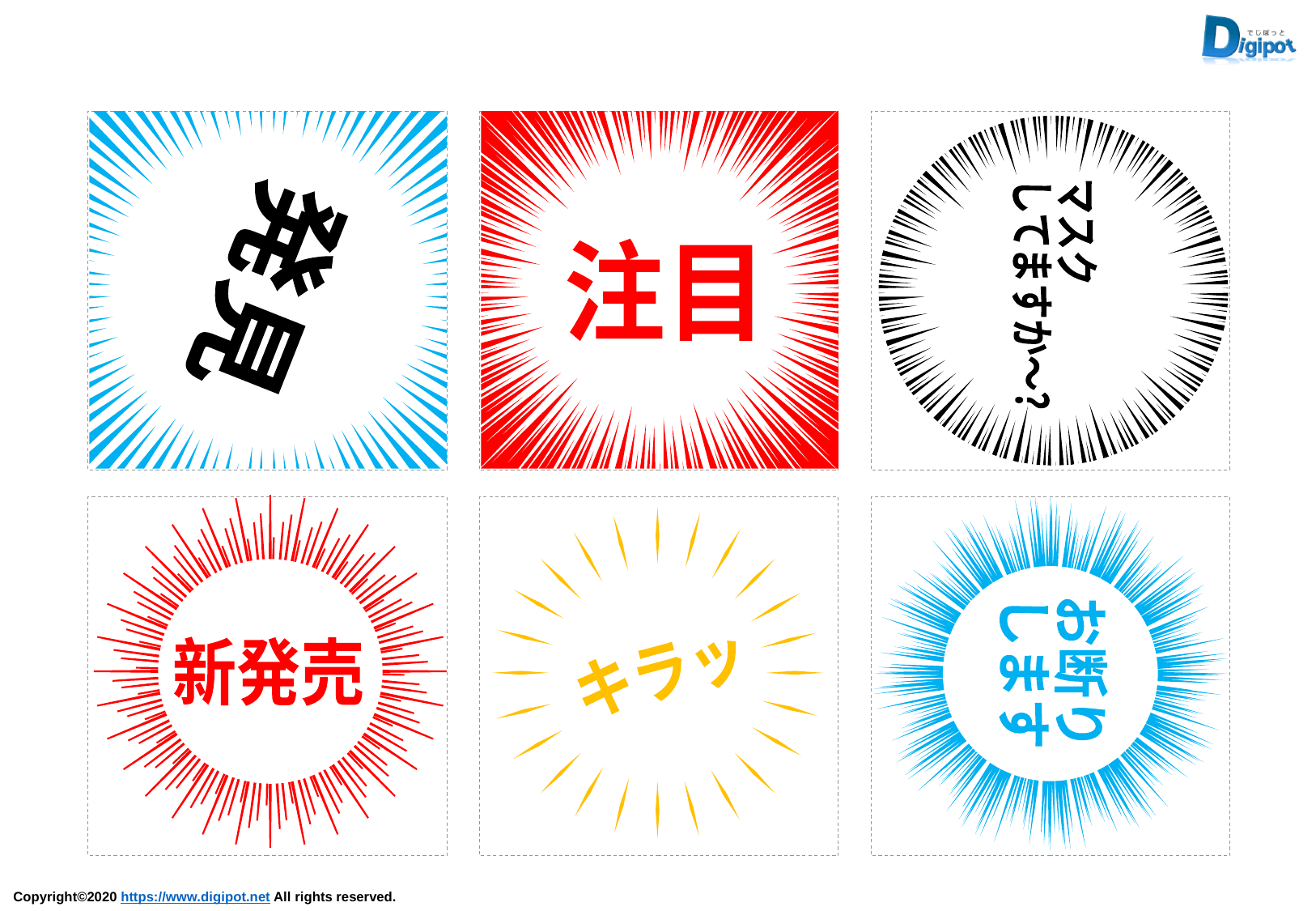

発見
注目
マスク
してますか～？

お断り
します
新発売
キラッ